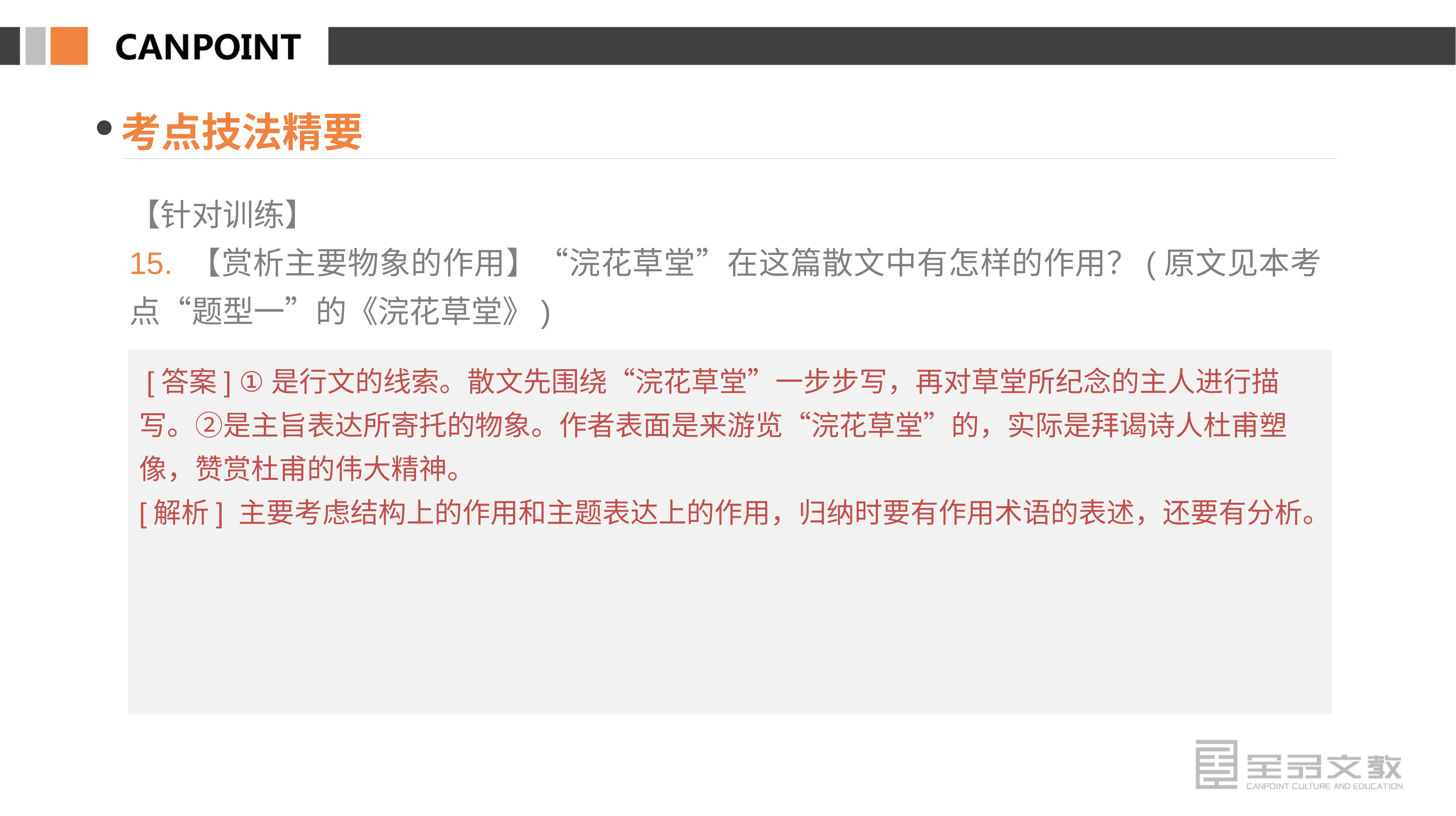

考点技法精要

【针对训练】
15. 【赏析主要物象的作用】“浣花草堂”在这篇散文中有怎样的作用？(原文见本考点“题型一”的《浣花草堂》)

 [答案] ①是行文的线索。散文先围绕“浣花草堂”一步步写，再对草堂所纪念的主人进行描写。②是主旨表达所寄托的物象。作者表面是来游览“浣花草堂”的，实际是拜谒诗人杜甫塑像，赞赏杜甫的伟大精神。
[解析] 主要考虑结构上的作用和主题表达上的作用，归纳时要有作用术语的表述，还要有分析。